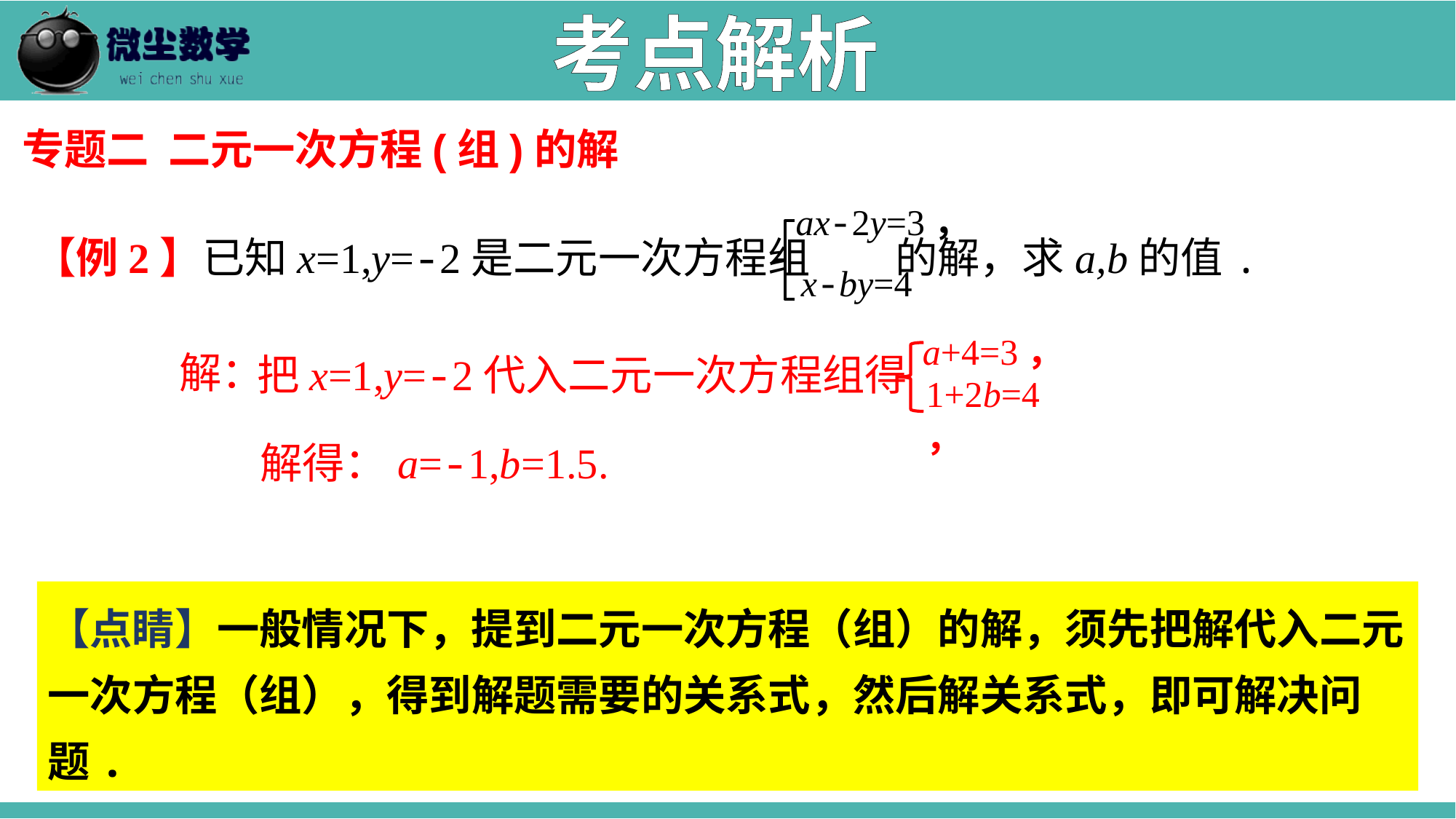

考点解析
专题二  二元一次方程(组)的解
ax-2y=3，

x-by=4
【例2】已知x=1,y=-2是二元一次方程组         的解，求a,b的值.
a+4=3，

1+2b=4，
解：
把x=1,y=-2代入二元一次方程组得
 解得：a=-1,b=1.5.
【点睛】一般情况下，提到二元一次方程（组）的解，须先把解代入二元一次方程（组），得到解题需要的关系式，然后解关系式，即可解决问题.